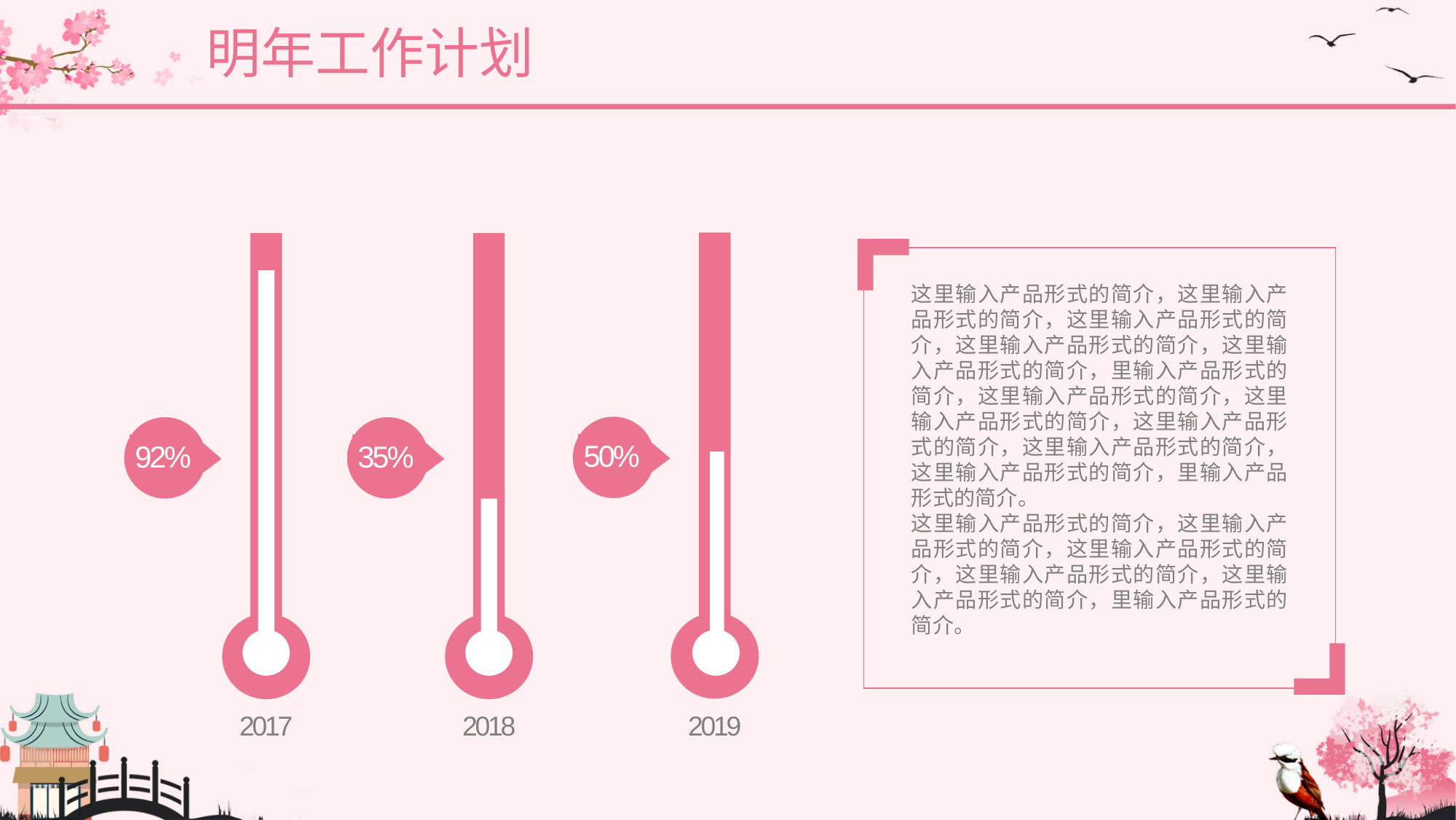

明年工作计划

50%
35%
92%

2019
2018
2017

这里输入产品形式的简介，这里输入产品形式的简介，这里输入产品形式的简介，这里输入产品形式的简介，这里输入产品形式的简介，里输入产品形式的简介，这里输入产品形式的简介，这里输入产品形式的简介，这里输入产品形式的简介，这里输入产品形式的简介，这里输入产品形式的简介，里输入产品形式的简介。
这里输入产品形式的简介，这里输入产品形式的简介，这里输入产品形式的简介，这里输入产品形式的简介，这里输入产品形式的简介，里输入产品形式的简介。